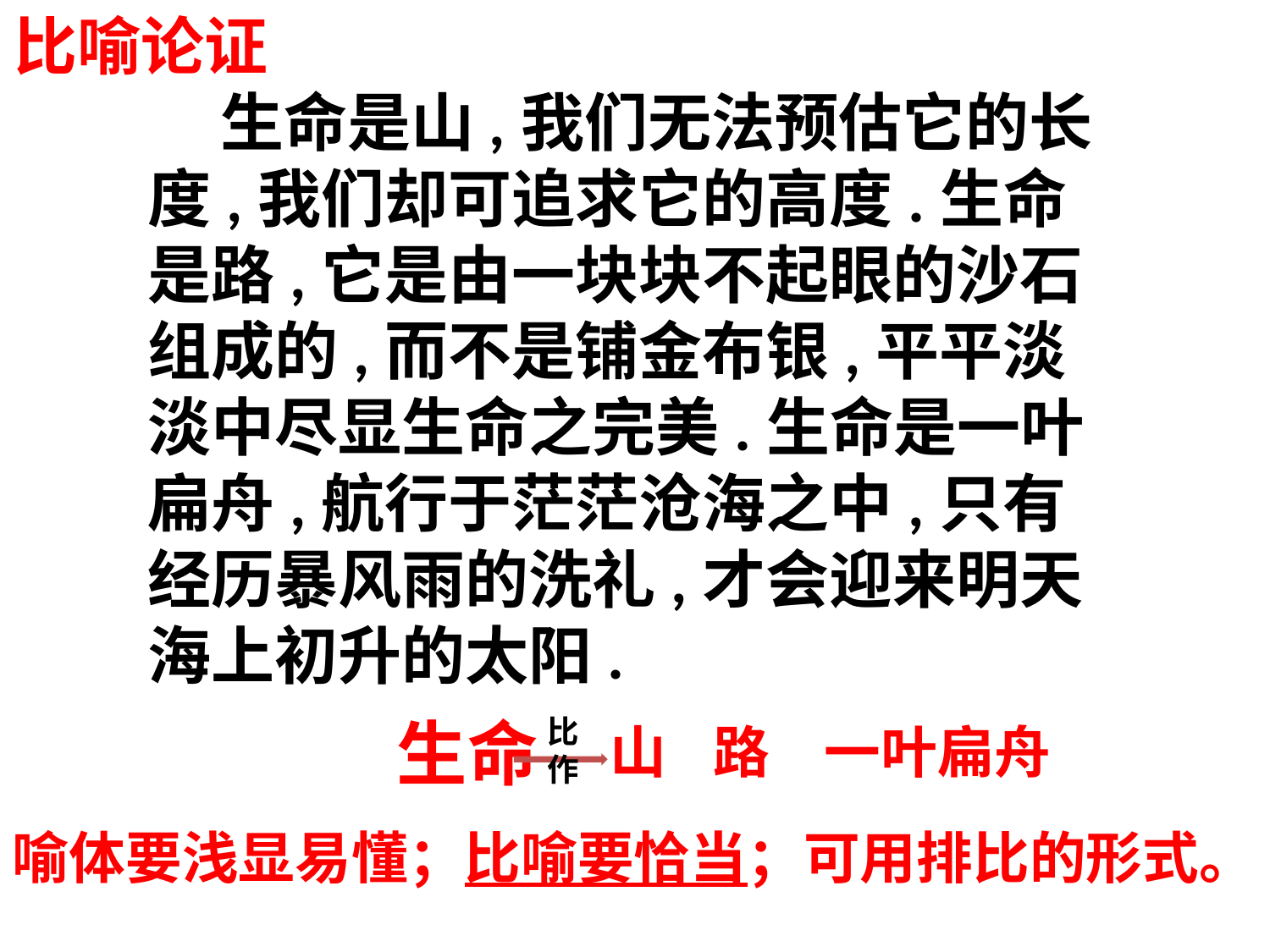

比喻论证
    生命是山,我们无法预估它的长度,我们却可追求它的高度.生命是路,它是由一块块不起眼的沙石组成的,而不是铺金布银,平平淡淡中尽显生命之完美.生命是一叶扁舟,航行于茫茫沧海之中,只有经历暴风雨的洗礼,才会迎来明天海上初升的太阳.
生命
比作
山
路
一叶扁舟

喻体要浅显易懂；比喻要恰当；可用排比的形式。